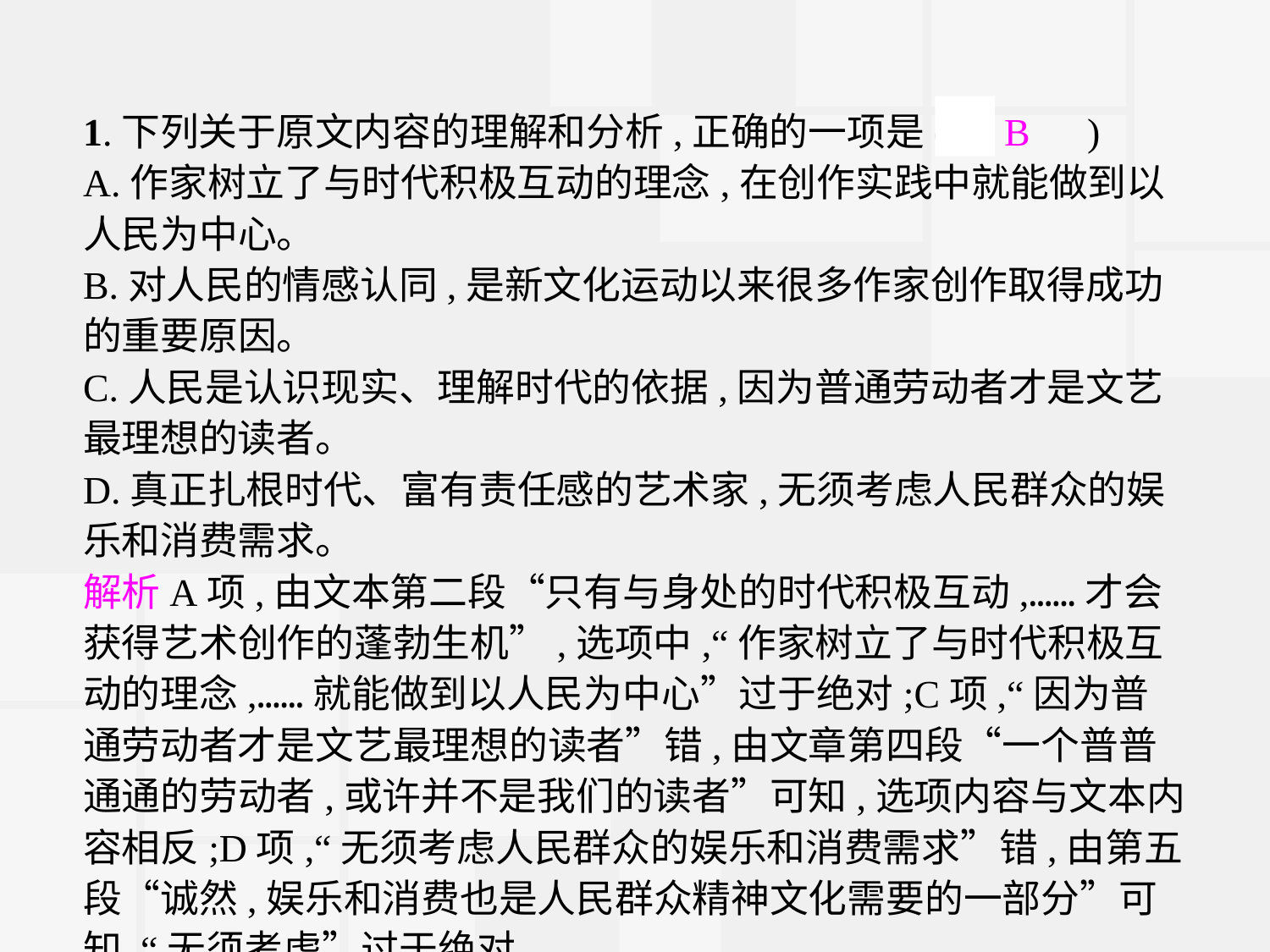

1.下列关于原文内容的理解和分析,正确的一项是(　B　)
A.作家树立了与时代积极互动的理念,在创作实践中就能做到以人民为中心。
B.对人民的情感认同,是新文化运动以来很多作家创作取得成功的重要原因。
C.人民是认识现实、理解时代的依据,因为普通劳动者才是文艺最理想的读者。
D.真正扎根时代、富有责任感的艺术家,无须考虑人民群众的娱乐和消费需求。
解析A项,由文本第二段“只有与身处的时代积极互动,……才会获得艺术创作的蓬勃生机”,选项中,“作家树立了与时代积极互动的理念,……就能做到以人民为中心”过于绝对;C项,“因为普通劳动者才是文艺最理想的读者”错,由文章第四段“一个普普通通的劳动者,或许并不是我们的读者”可知,选项内容与文本内容相反;D项,“无须考虑人民群众的娱乐和消费需求”错,由第五段“诚然,娱乐和消费也是人民群众精神文化需要的一部分”可知,“无须考虑”过于绝对。